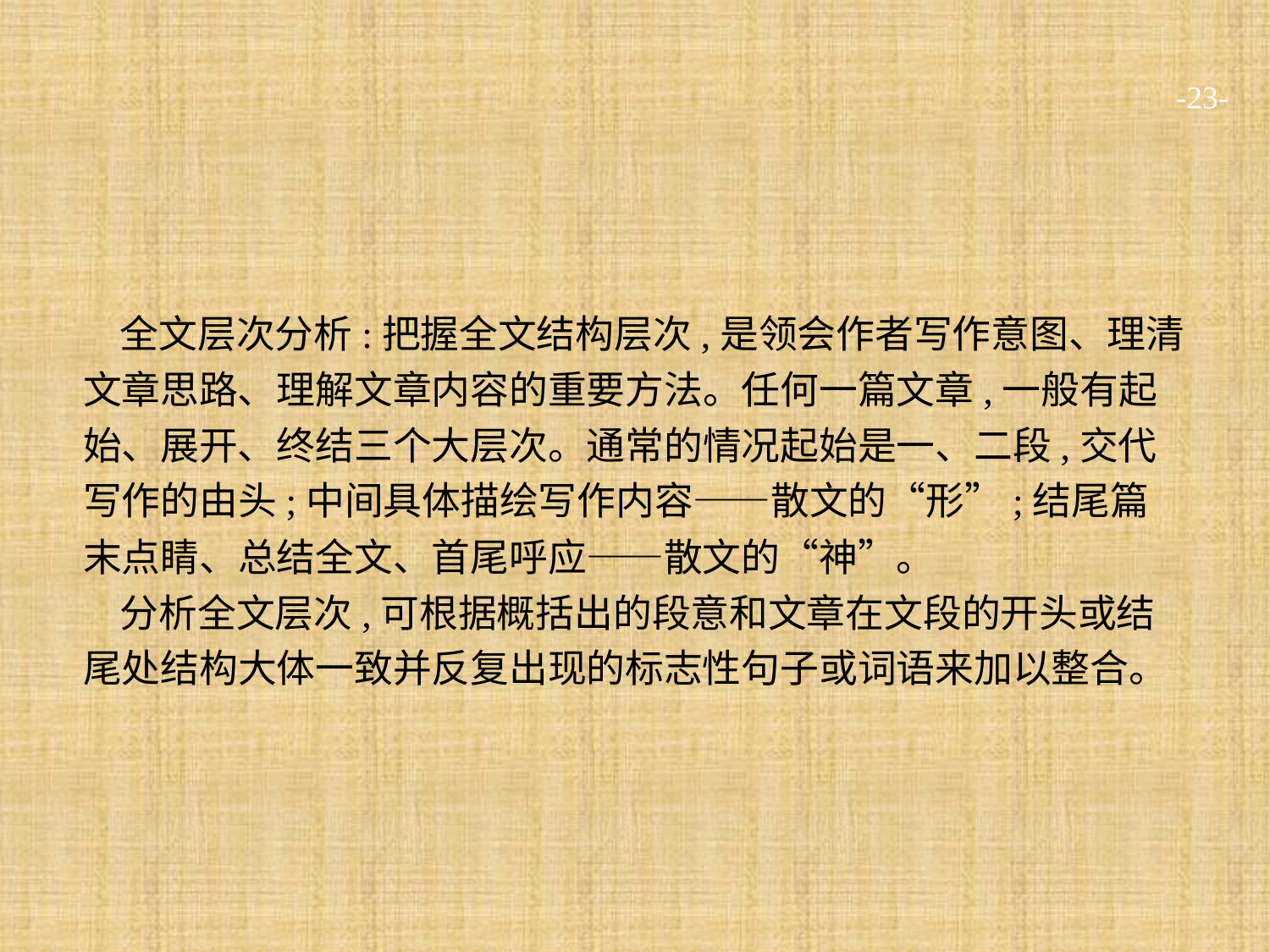

-23-
全文层次分析:把握全文结构层次,是领会作者写作意图、理清文章思路、理解文章内容的重要方法。任何一篇文章,一般有起始、展开、终结三个大层次。通常的情况起始是一、二段,交代写作的由头;中间具体描绘写作内容——散文的“形”;结尾篇末点睛、总结全文、首尾呼应——散文的“神”。
分析全文层次,可根据概括出的段意和文章在文段的开头或结尾处结构大体一致并反复出现的标志性句子或词语来加以整合。